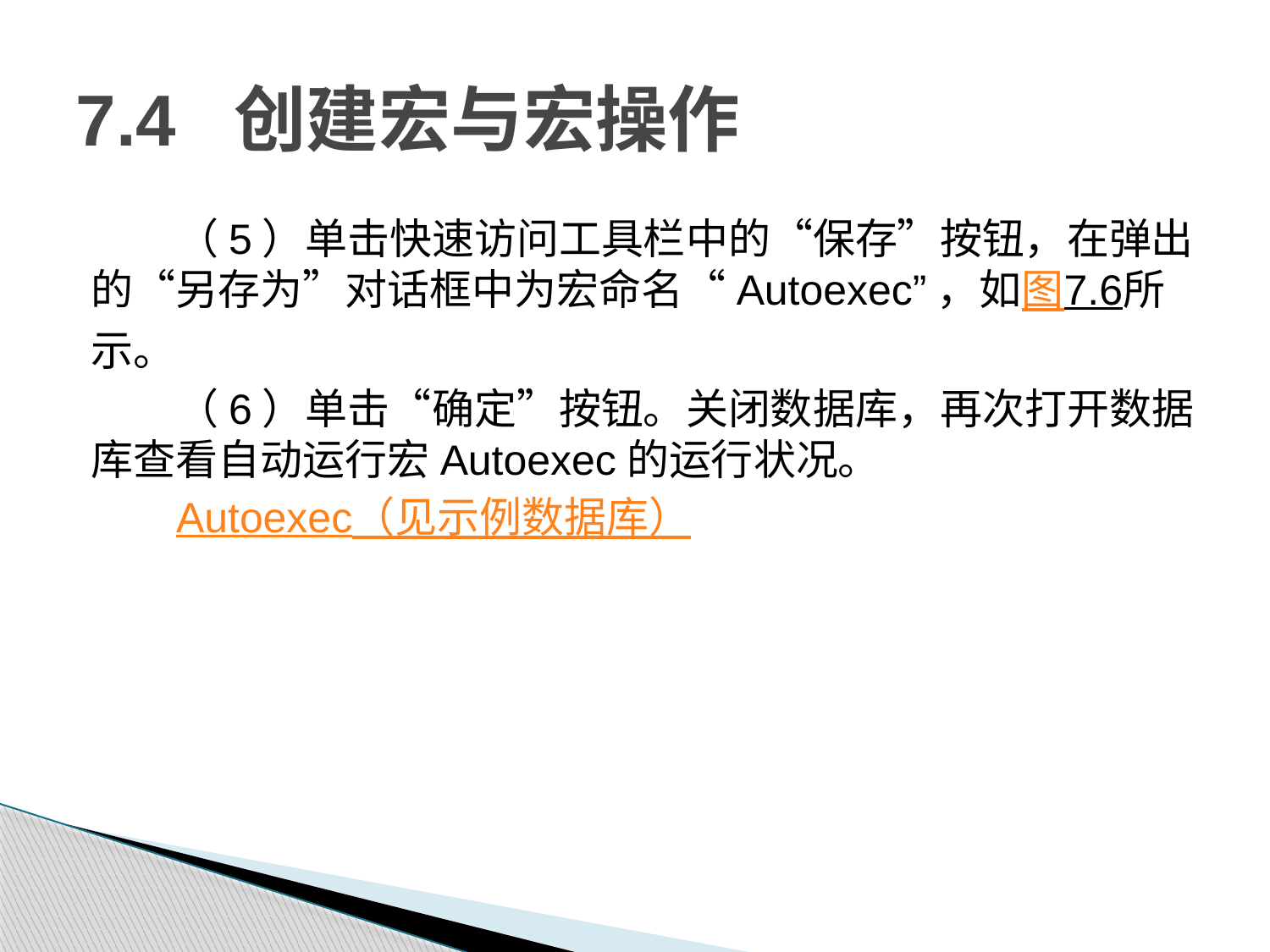

# 7.4  创建宏与宏操作
（5）单击快速访问工具栏中的“保存”按钮，在弹出的“另存为”对话框中为宏命名“Autoexec”，如图7.6所示。
（6）单击“确定”按钮。关闭数据库，再次打开数据库查看自动运行宏Autoexec的运行状况。
Autoexec（见示例数据库）